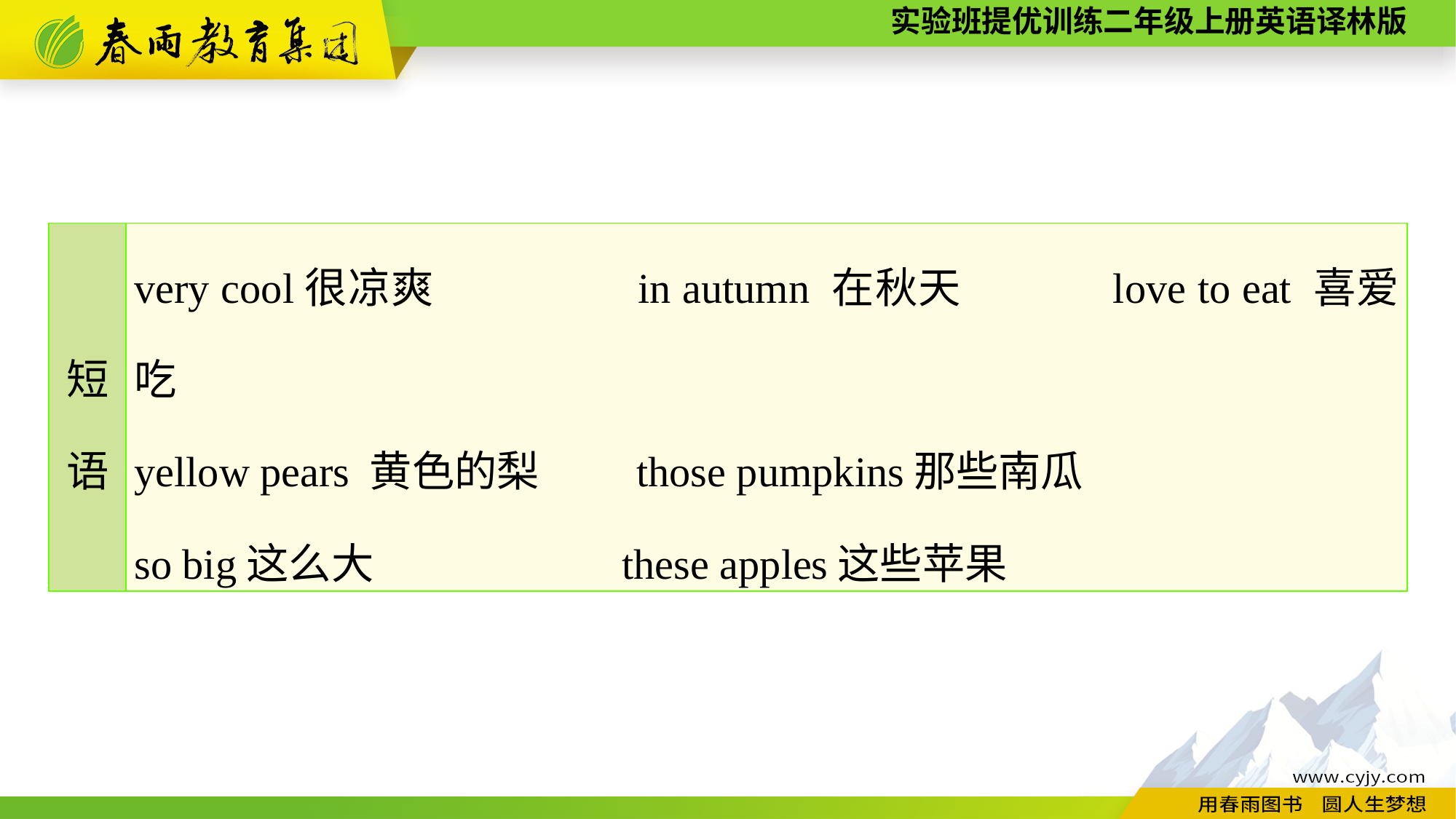

| 短 语 | very cool很凉爽　　 in autumn 在秋天　　 love to eat 喜爱吃 yellow pears 黄色的梨　　those pumpkins那些南瓜 so big这么大　　 these apples这些苹果 |
| --- | --- |